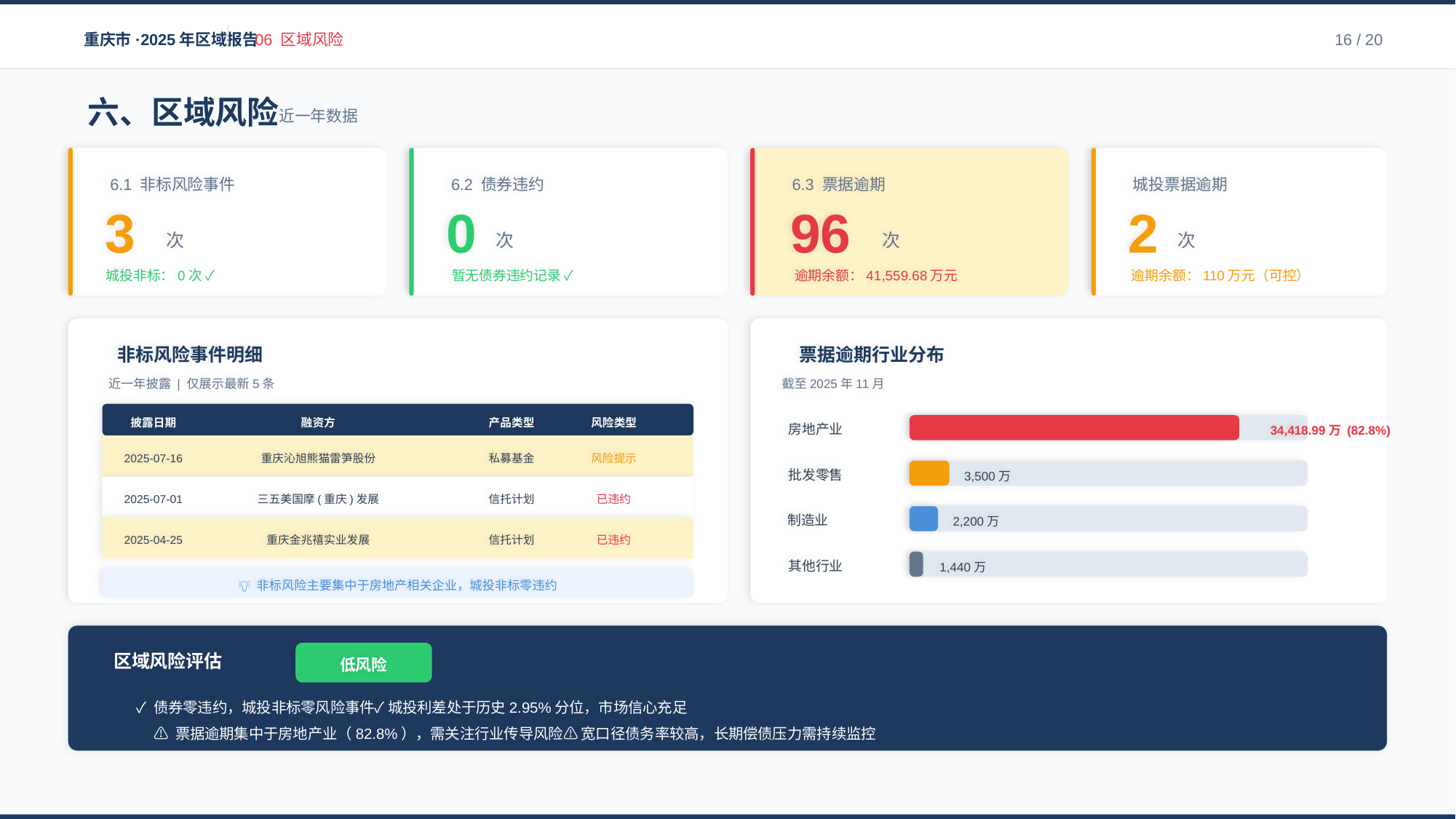

重庆市·2025年区域报告
06 区域风险
16 / 20

六、区域风险
近一年数据

6.1 非标风险事件
3
次
城投非标：0次 ✓

6.2 债券违约
0
次
暂无债券违约记录 ✓

6.3 票据逾期
96
次
逾期余额：41,559.68万元

城投票据逾期
2
次
逾期余额：110万元（可控）

非标风险事件明细
近一年披露 | 仅展示最新5条

披露日期
融资方
产品类型
风险类型

2025-07-16
重庆沁旭熊猫雷笋股份
私募基金
风险提示

2025-07-01
三五美国摩(重庆)发展
信托计划
已违约

2025-04-25
重庆金兆禧实业发展
信托计划
已违约

💡 非标风险主要集中于房地产相关企业，城投非标零违约

票据逾期行业分布
截至2025年11月

房地产业
34,418.99万 (82.8%)

批发零售
3,500万

制造业
2,200万

其他行业
1,440万

区域风险评估
低风险
✓ 债券零违约，城投非标零风险事件✓ 城投利差处于历史2.95%分位，市场信心充足
⚠️ 票据逾期集中于房地产业（82.8%），需关注行业传导风险⚠️ 宽口径债务率较高，长期偿债压力需持续监控